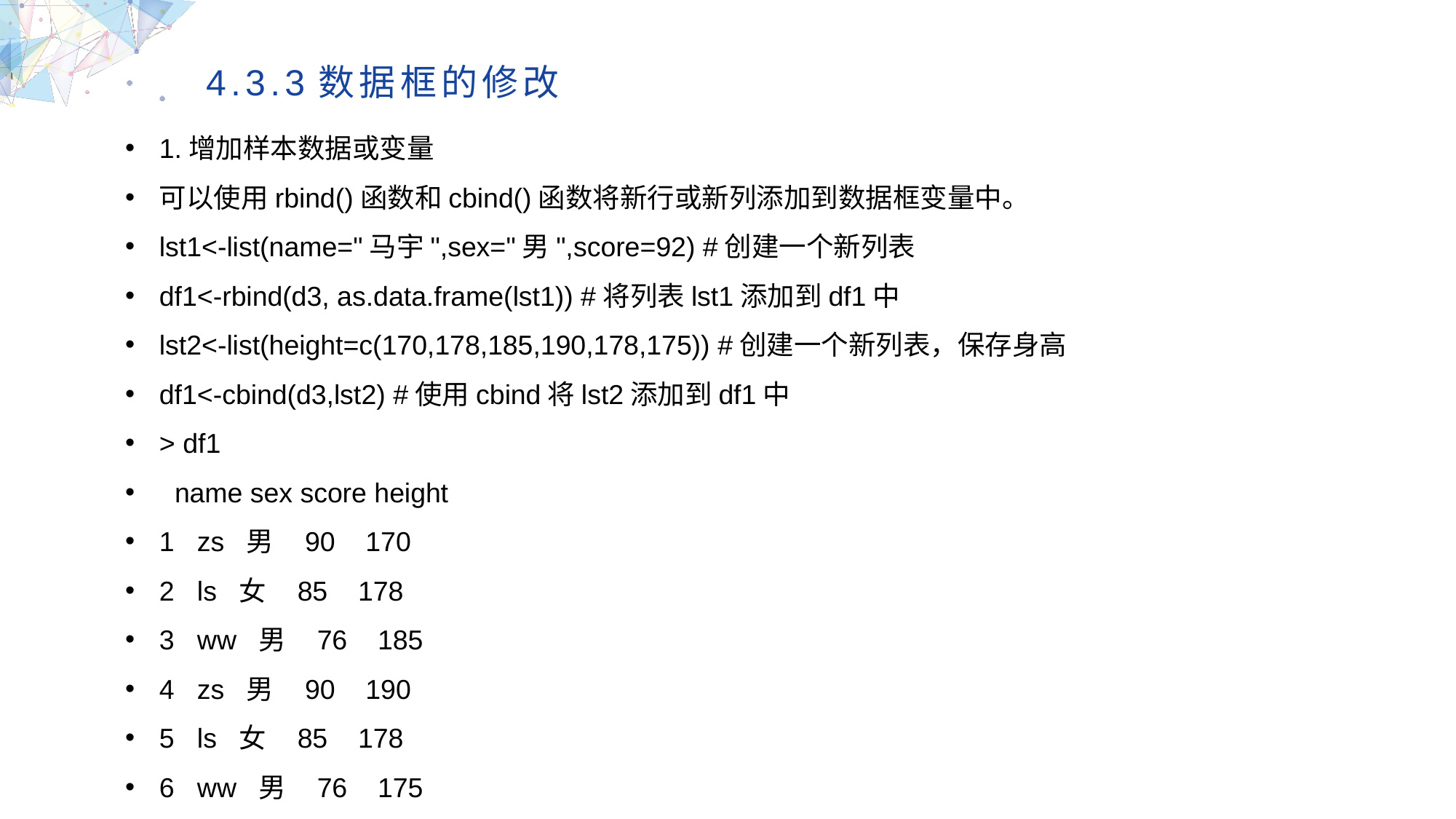

4.3.3数据框的修改
1.增加样本数据或变量
可以使用rbind()函数和cbind()函数将新行或新列添加到数据框变量中。
lst1<-list(name="马宇",sex="男",score=92) #创建一个新列表
df1<-rbind(d3, as.data.frame(lst1)) #将列表lst1添加到df1中
lst2<-list(height=c(170,178,185,190,178,175)) #创建一个新列表，保存身高
df1<-cbind(d3,lst2) #使用cbind将lst2添加到df1中
> df1
  name sex score height
1   zs  男    90    170
2   ls  女    85    178
3   ww  男    76    185
4   zs  男    90    190
5   ls  女    85    178
6   ww  男    76    175

MULTIPURPOSE PRESENTATION TEMPLATE | UNIQUE DESIGN
Welcome Message
Please replace text, click add relevant headline, modify the text content, also can copy your content to this directly. Please replace text, click add relevant headline, modify the text content, also can copy your content to this directly.